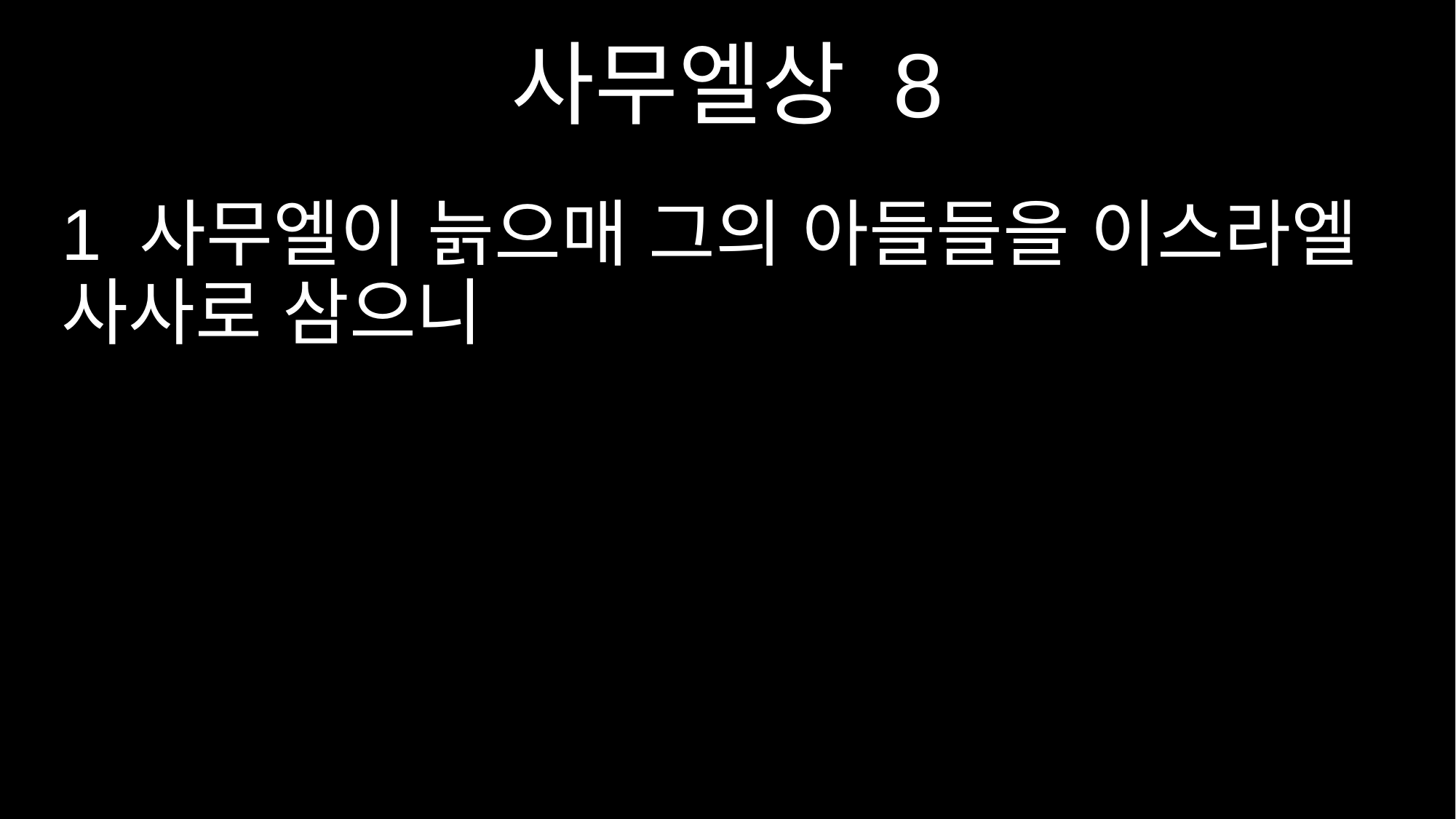

사무엘상 8
1 사무엘이 늙으매 그의 아들들을 이스라엘 사사로 삼으니